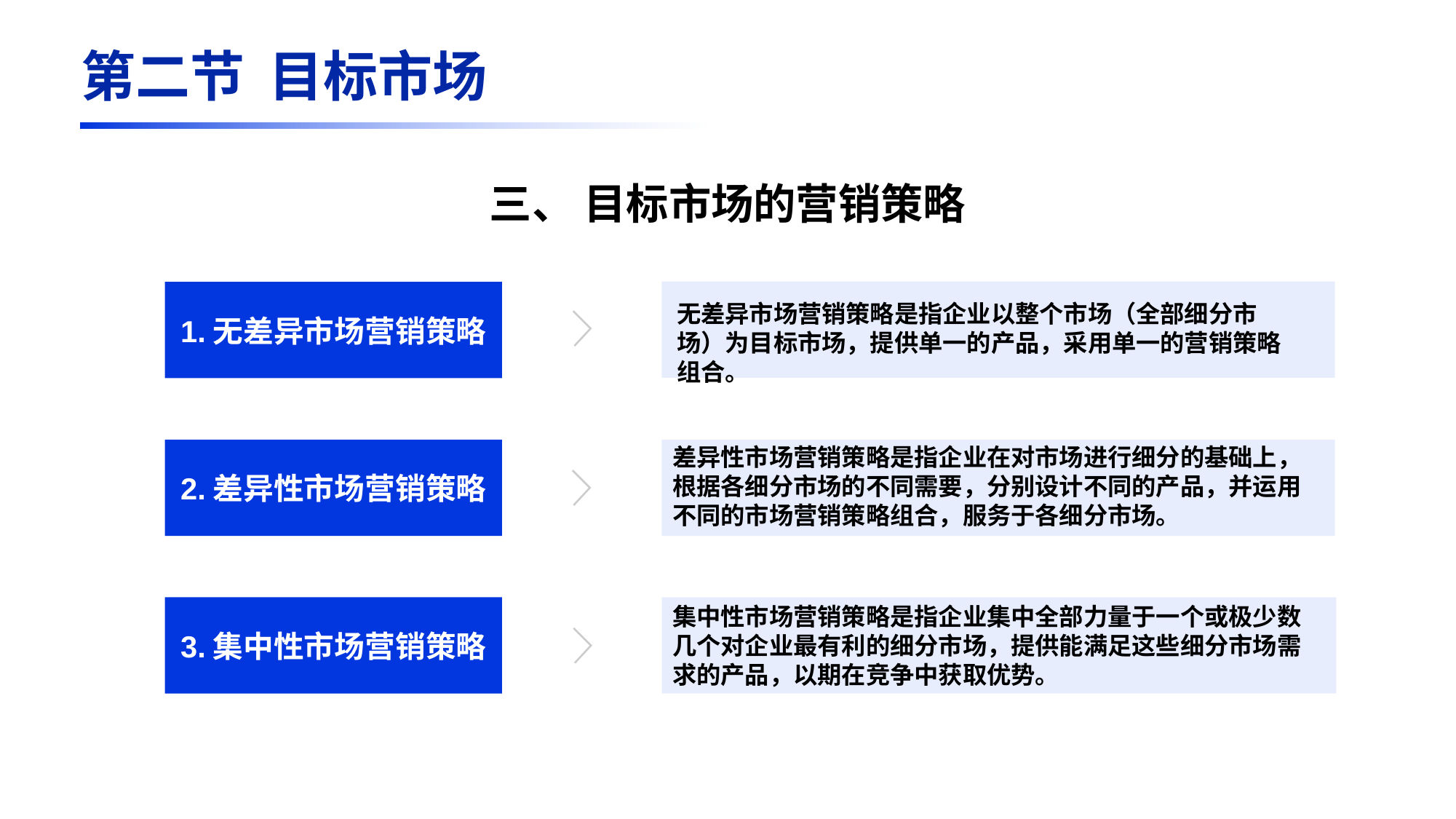

第二节  目标市场
三、 目标市场的营销策略

1.无差异市场营销策略
无差异市场营销策略是指企业以整个市场（全部细分市场）为目标市场，提供单一的产品，采用单一的营销策略组合。

差异性市场营销策略是指企业在对市场进行细分的基础上，根据各细分市场的不同需要，分别设计不同的产品，并运用不同的市场营销策略组合，服务于各细分市场。
2.差异性市场营销策略
集中性市场营销策略是指企业集中全部力量于一个或极少数几个对企业最有利的细分市场，提供能满足这些细分市场需求的产品，以期在竞争中获取优势。
3.集中性市场营销策略